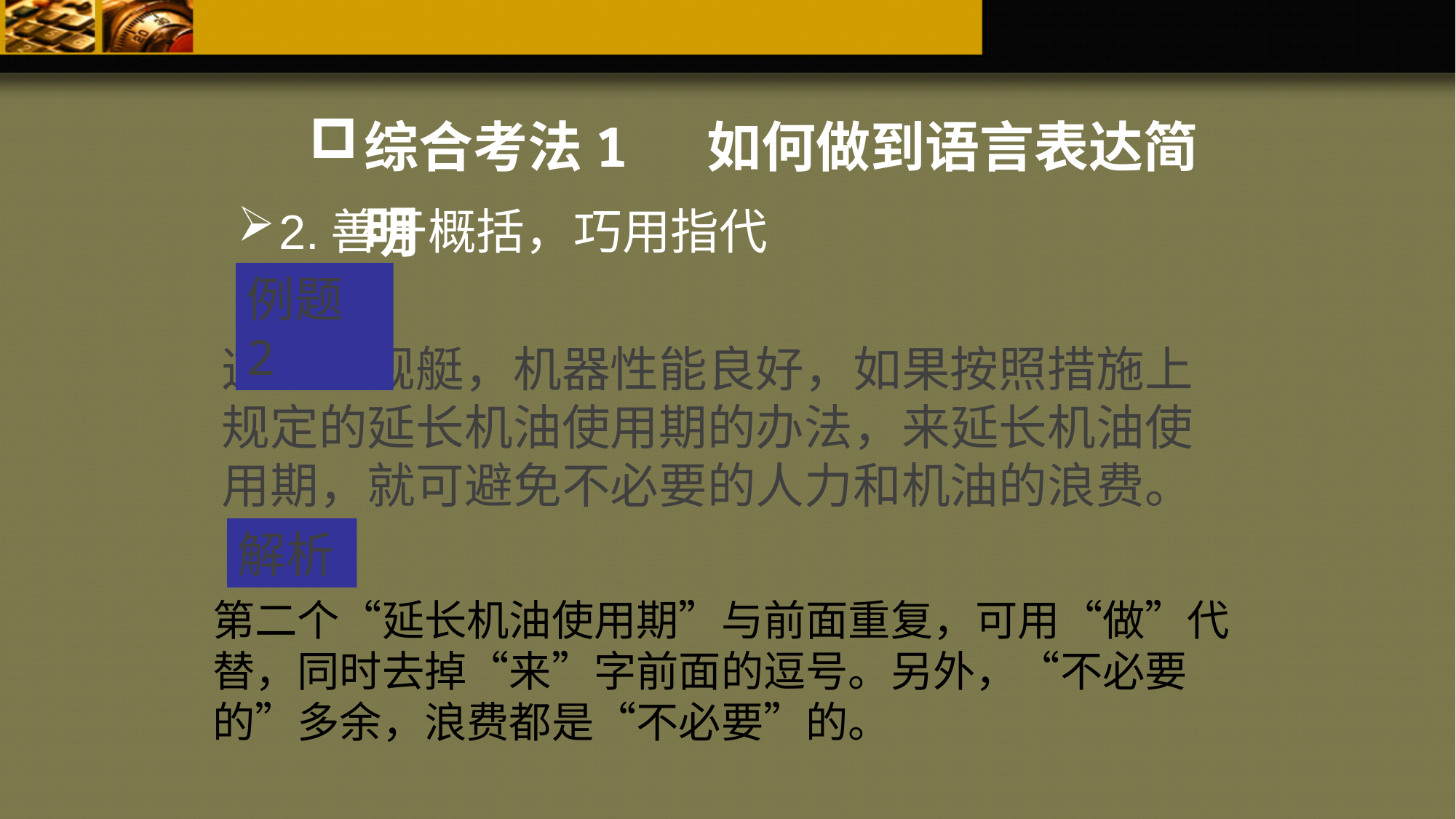

综合考法1  如何做到语言表达简明
2.善于概括，巧用指代
例题2
这艘新舰艇，机器性能良好，如果按照措施上规定的延长机油使用期的办法，来延长机油使用期，就可避免不必要的人力和机油的浪费。
解析
第二个“延长机油使用期”与前面重复，可用“做”代替，同时去掉“来”字前面的逗号。另外，“不必要的”多余，浪费都是“不必要”的。